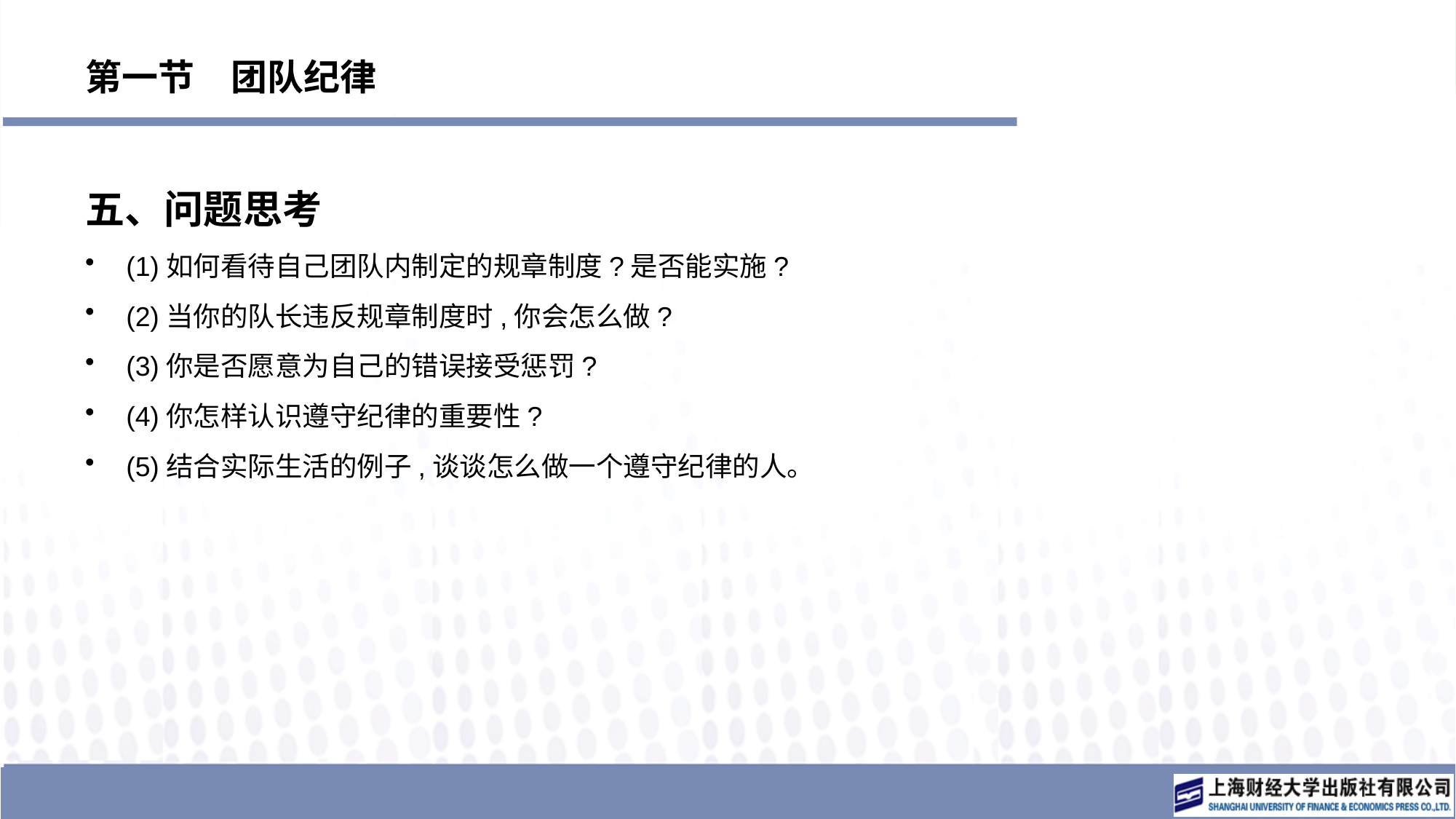

# 第一节　团队纪律
五、问题思考
(1)如何看待自己团队内制定的规章制度?是否能实施?
(2)当你的队长违反规章制度时,你会怎么做?
(3)你是否愿意为自己的错误接受惩罚?
(4)你怎样认识遵守纪律的重要性?
(5)结合实际生活的例子,谈谈怎么做一个遵守纪律的人。